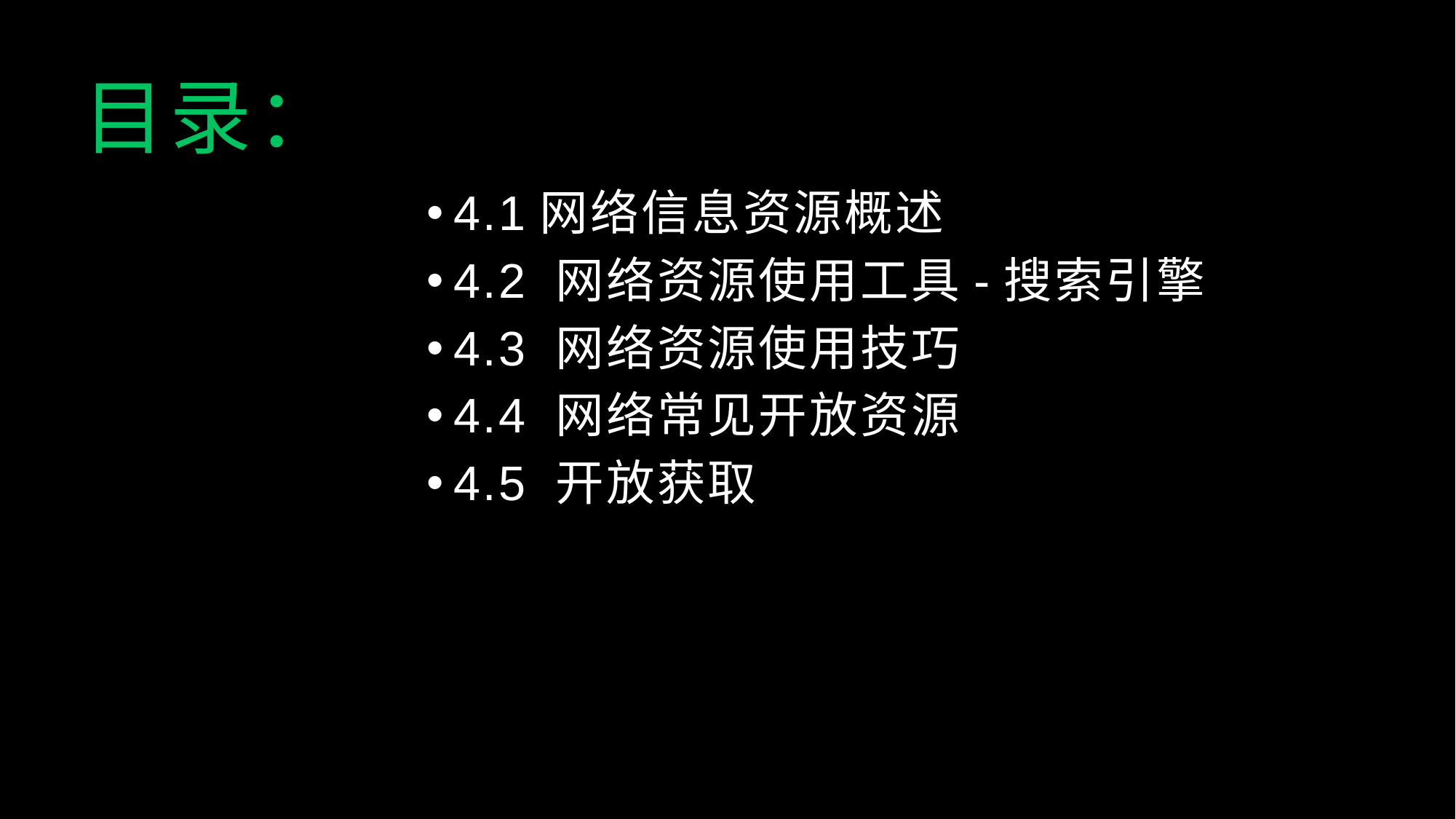

目录：
4.1网络信息资源概述
4.2 网络资源使用工具-搜索引擎
4.3 网络资源使用技巧
4.4 网络常见开放资源
4.5 开放获取